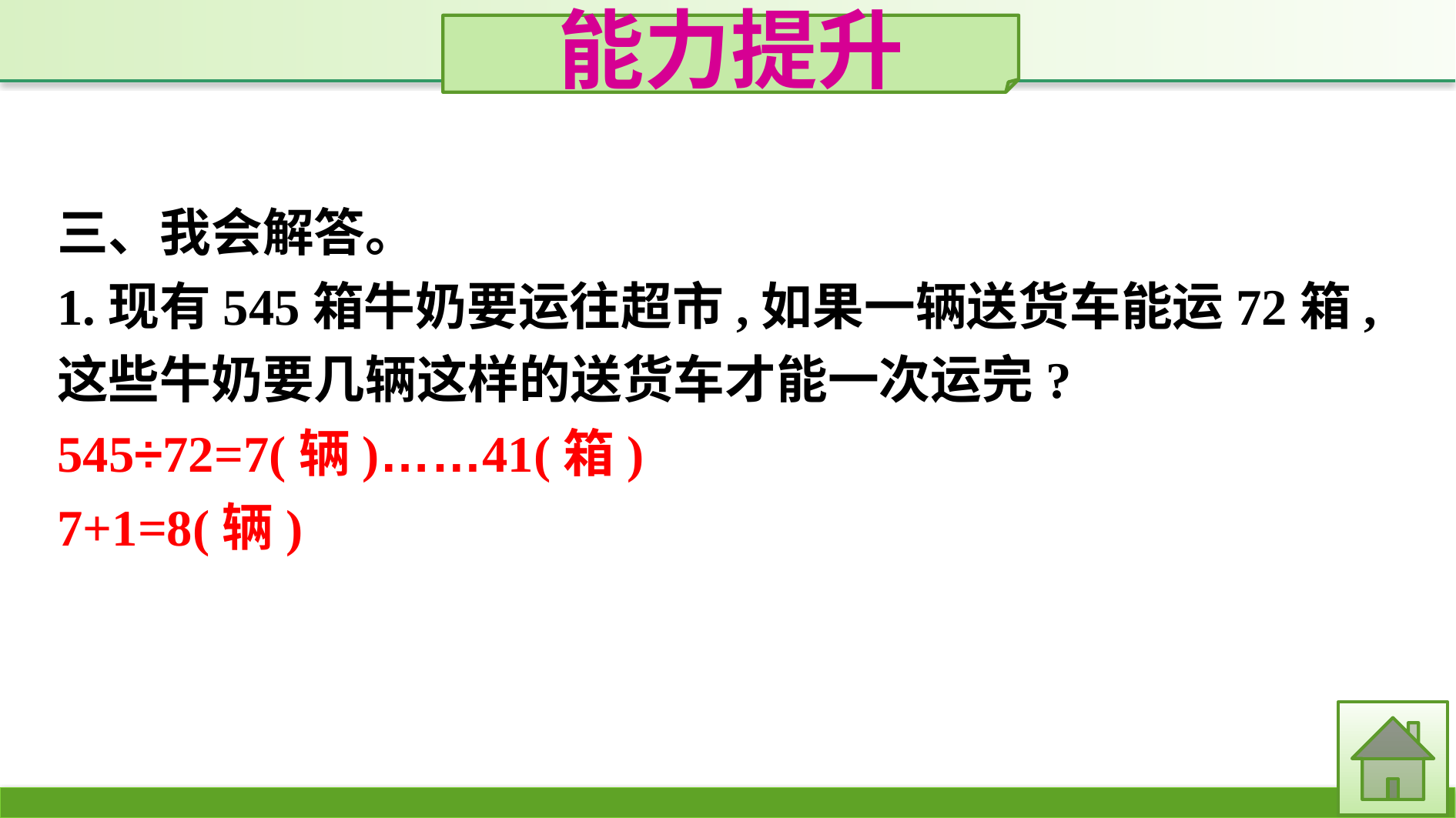

能力提升
三、我会解答。
1.现有545箱牛奶要运往超市,如果一辆送货车能运72箱,这些牛奶要几辆这样的送货车才能一次运完?
545÷72=7(辆)……41(箱)
7+1=8(辆)